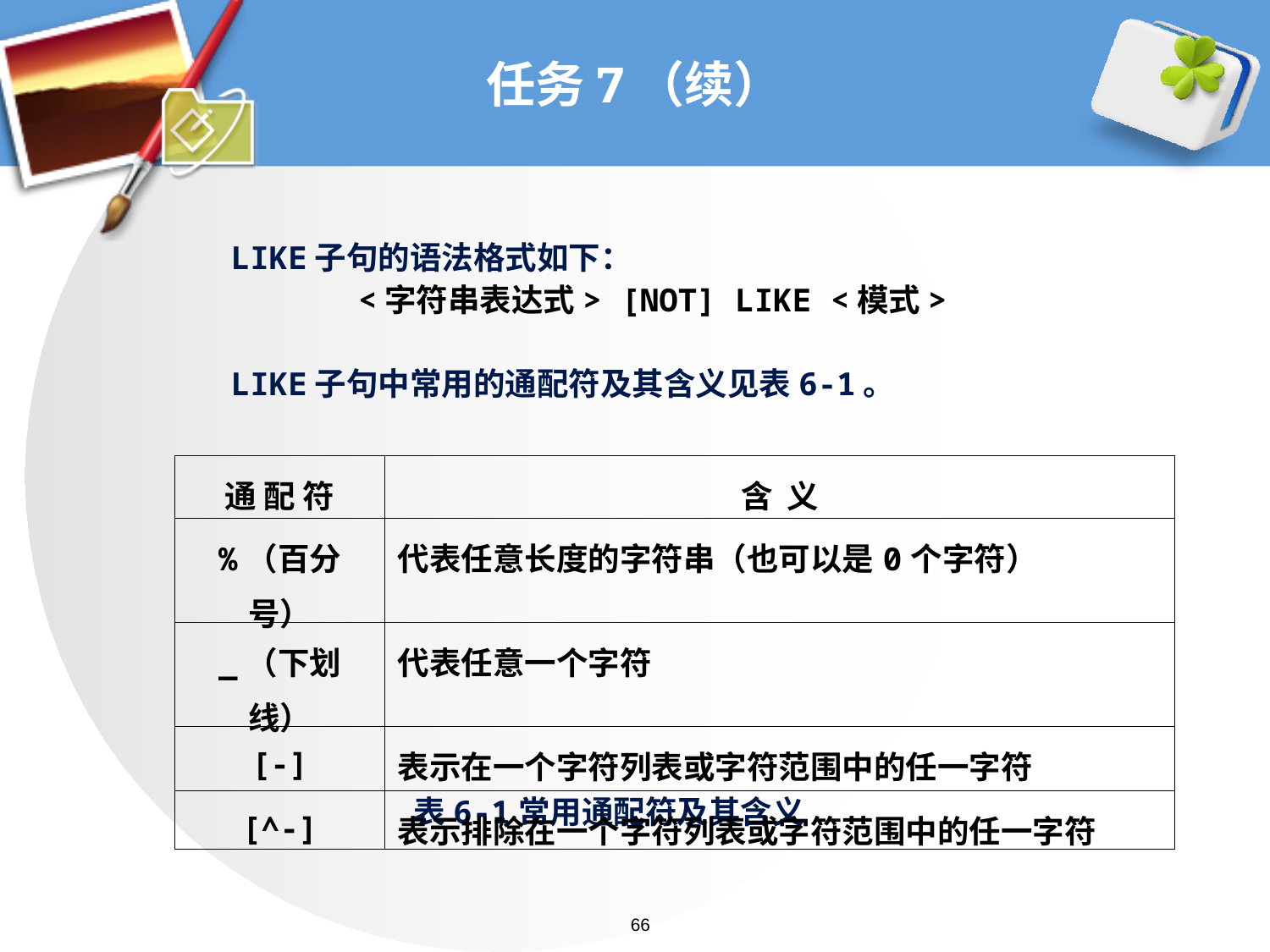

# 任务7（续）
LIKE子句的语法格式如下：
	<字符串表达式> [NOT] LIKE <模式>

LIKE子句中常用的通配符及其含义见表6-1。
| 通 配 符 | 含 义 |
| --- | --- |
| %（百分号） | 代表任意长度的字符串（也可以是0个字符） |
| \_（下划线） | 代表任意一个字符 |
| [-] | 表示在一个字符列表或字符范围中的任一字符 |
| [^-] | 表示排除在一个字符列表或字符范围中的任一字符 |
表6-1常用通配符及其含义
66